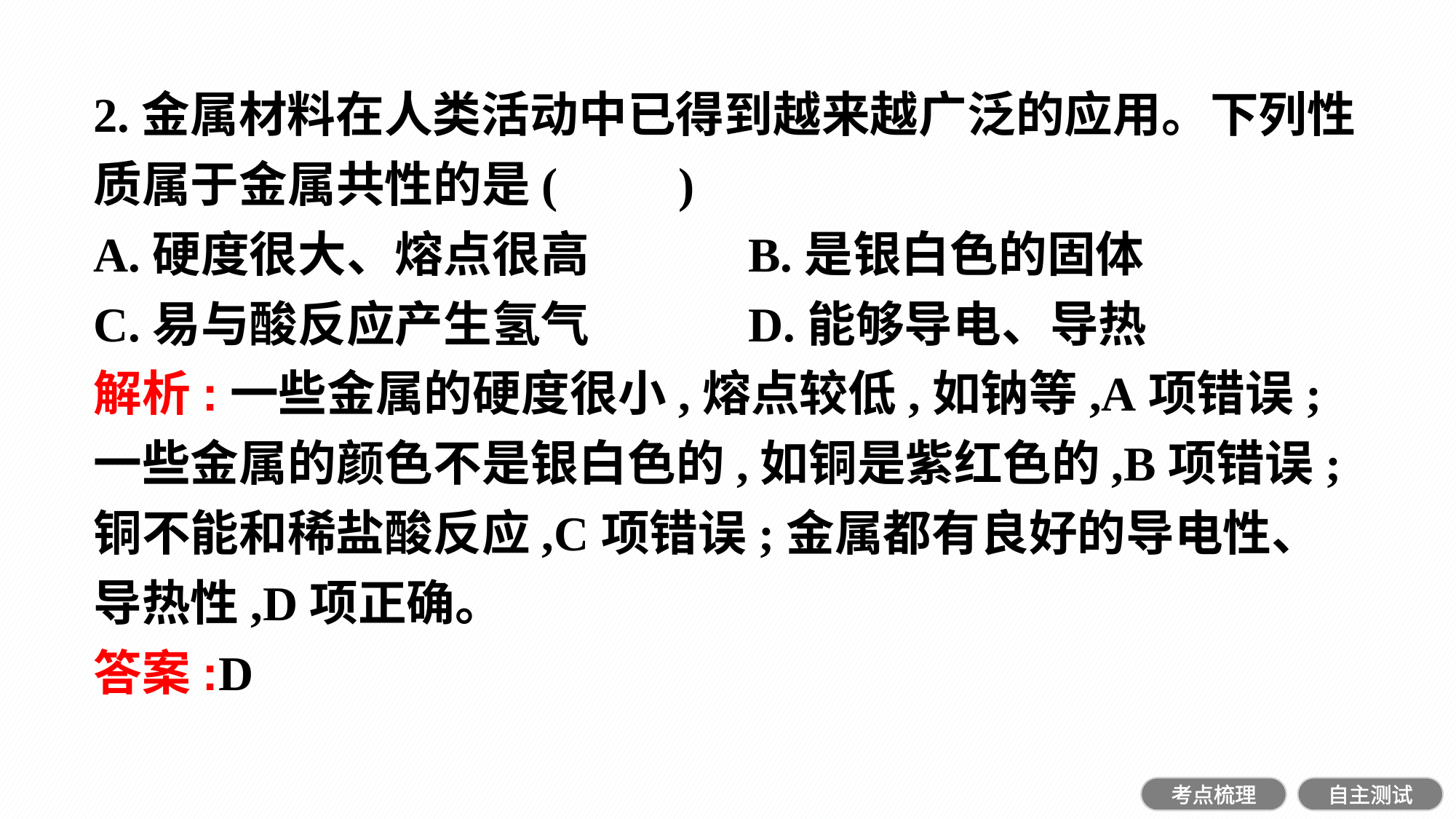

2.金属材料在人类活动中已得到越来越广泛的应用。下列性质属于金属共性的是(　　)
A.硬度很大、熔点很高		B.是银白色的固体
C.易与酸反应产生氢气		D.能够导电、导热
解析:一些金属的硬度很小,熔点较低,如钠等,A项错误;一些金属的颜色不是银白色的,如铜是紫红色的,B项错误; 铜不能和稀盐酸反应,C项错误;金属都有良好的导电性、导热性,D项正确。
答案:D